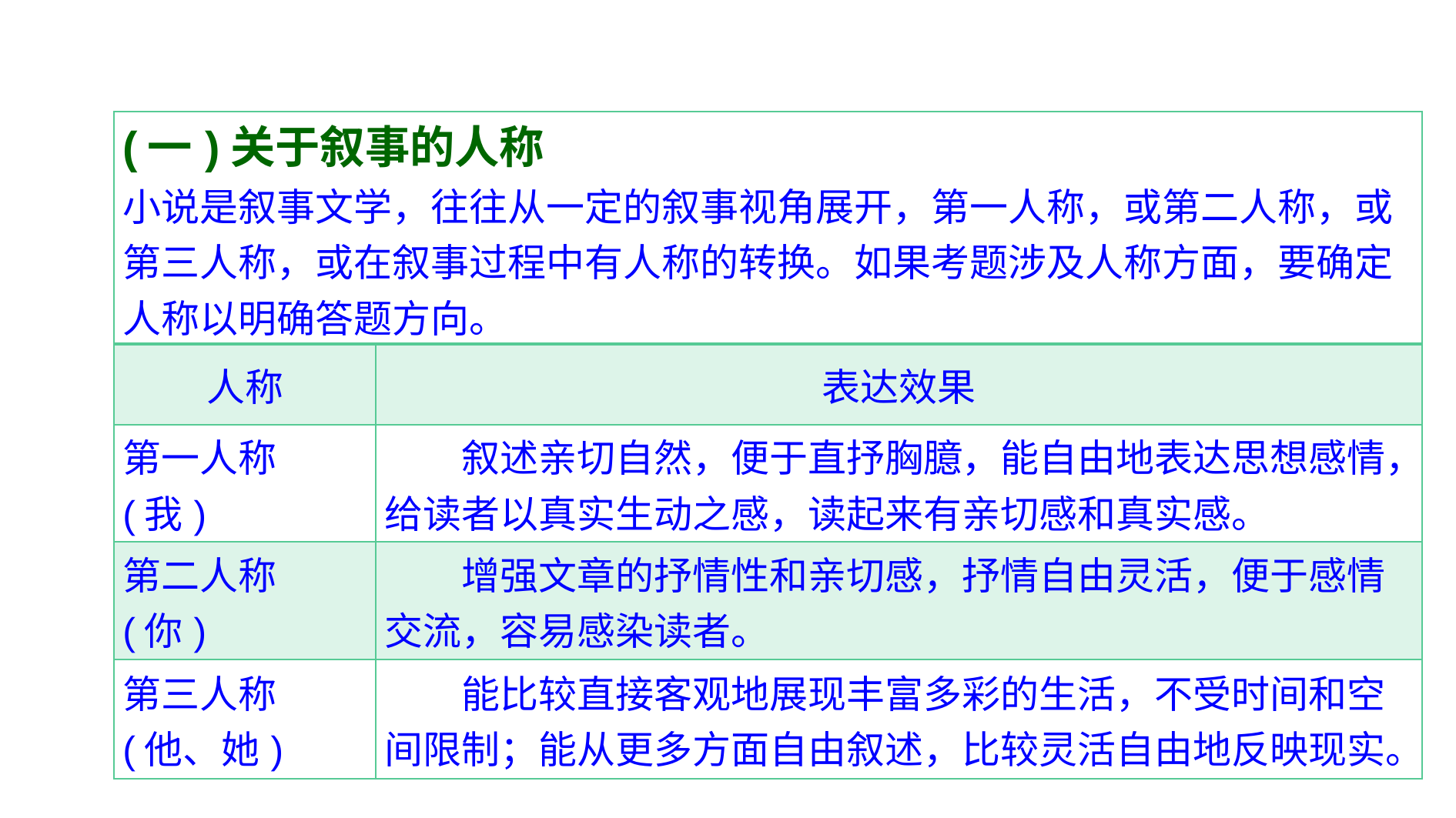

| (一)关于叙事的人称 小说是叙事文学，往往从一定的叙事视角展开，第一人称，或第二人称，或第三人称，或在叙事过程中有人称的转换。如果考题涉及人称方面，要确定人称以明确答题方向。 |  |
| --- | --- |
| 人称 | 表达效果 |
| 第一人称(我) | 叙述亲切自然，便于直抒胸臆，能自由地表达思想感情，给读者以真实生动之感，读起来有亲切感和真实感。 |
| 第二人称(你) | 增强文章的抒情性和亲切感，抒情自由灵活，便于感情交流，容易感染读者。 |
| 第三人称 (他、她) | 能比较直接客观地展现丰富多彩的生活，不受时间和空间限制；能从更多方面自由叙述，比较灵活自由地反映现实。 |